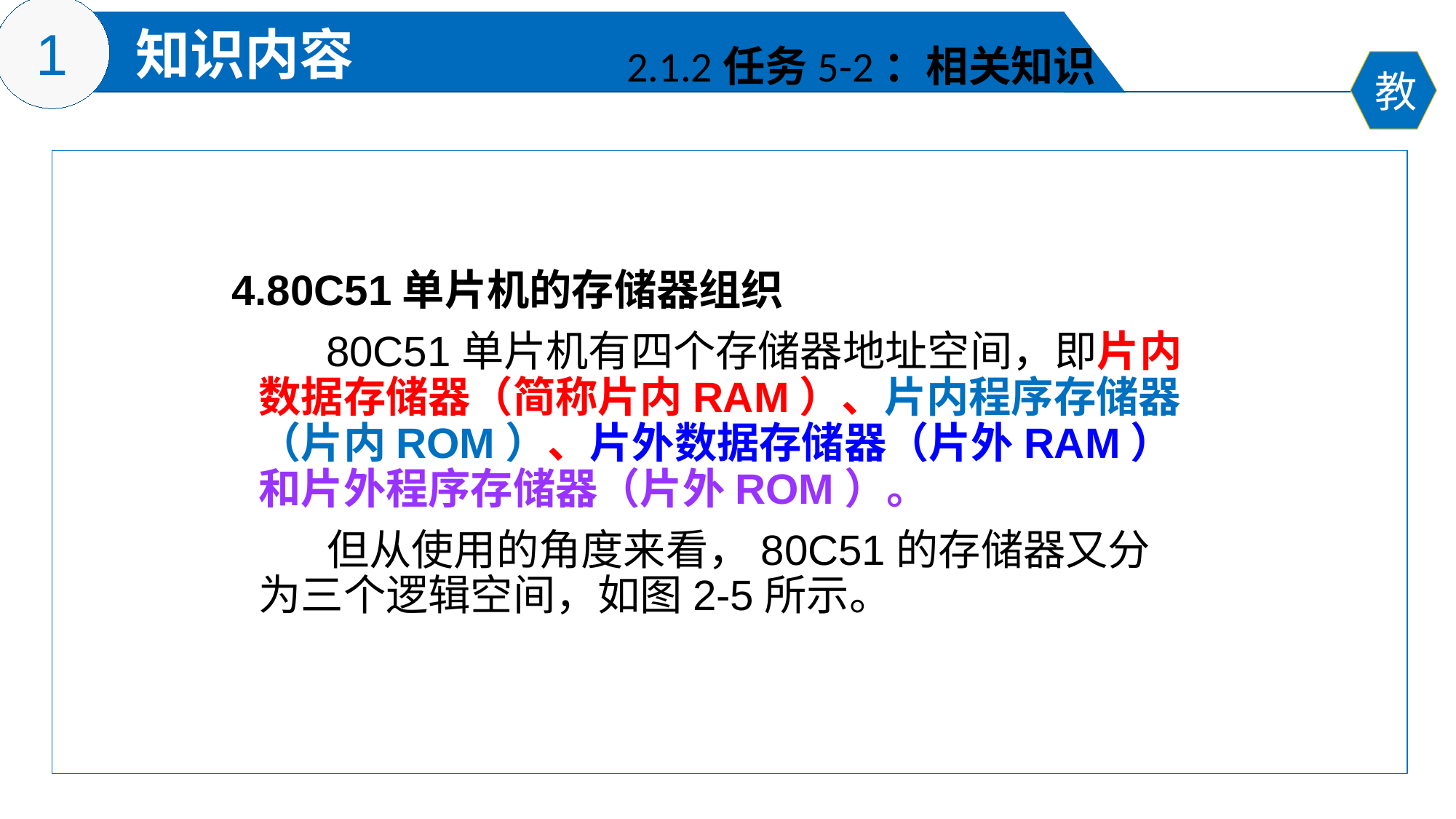

# 2.1.2任务5-2：相关知识
4.80C51单片机的存储器组织
        80C51单片机有四个存储器地址空间，即片内数据存储器（简称片内RAM）、片内程序存储器（片内ROM）、片外数据存储器（片外RAM）和片外程序存储器（片外ROM）。
         但从使用的角度来看，80C51的存储器又分为三个逻辑空间，如图2-5所示。